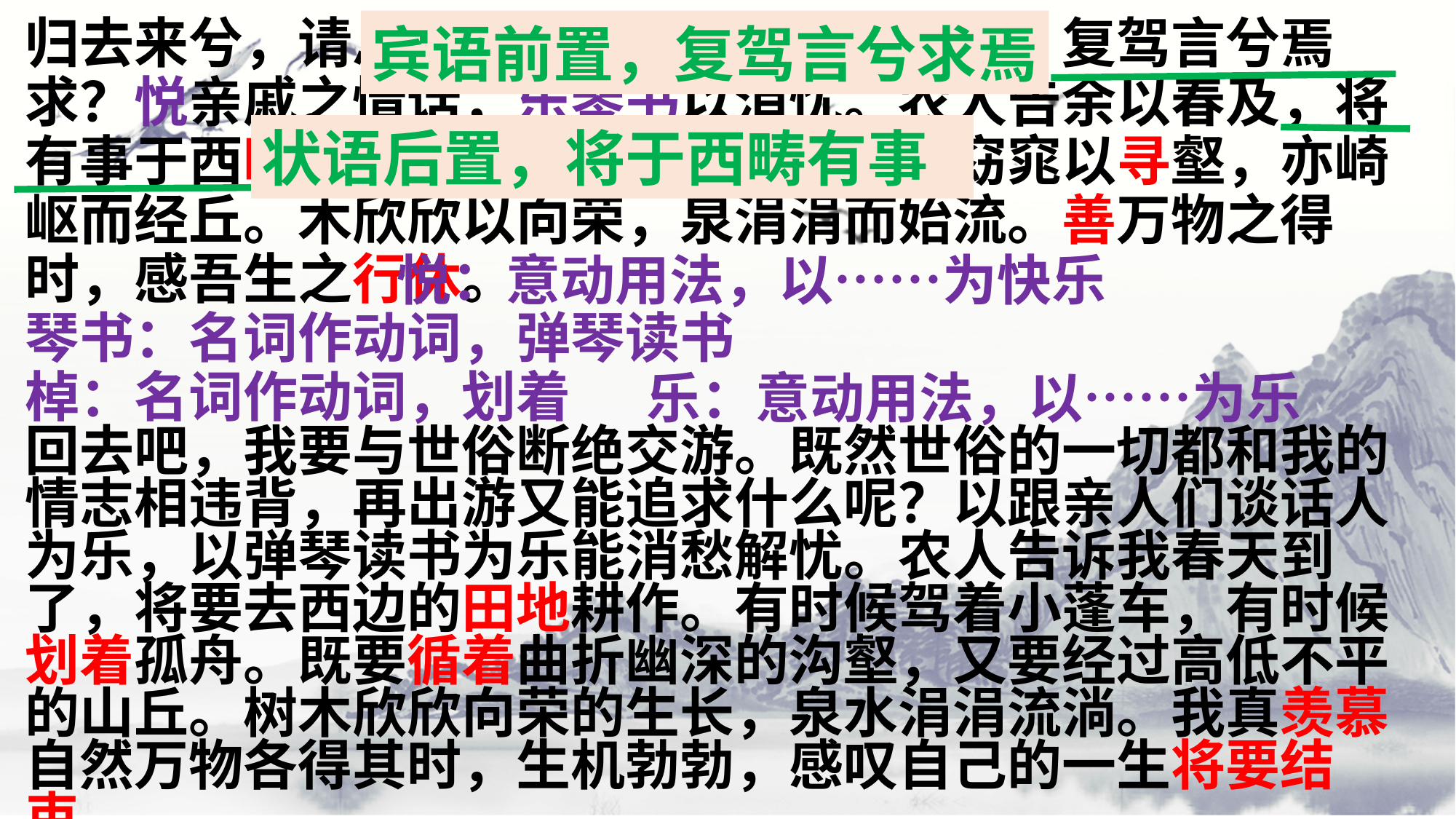

宾语前置，复驾言兮求焉
归去来兮，请息交以绝游。世与我而相违，复驾言兮焉求？悦亲戚之情话，乐琴书以消忧。农人告余以春及，将有事于西畴。或命巾车，或棹孤舟。既窈窕以寻壑，亦崎岖而经丘。木欣欣以向荣，泉涓涓而始流。善万物之得时，感吾生之行休。
琴书：名词作动词，弹琴读书
棹：名词作动词，划着
回去吧，我要与世俗断绝交游。既然世俗的一切都和我的情志相违背，再出游又能追求什么呢？以跟亲人们谈话人为乐，以弹琴读书为乐能消愁解忧。农人告诉我春天到了，将要去西边的田地耕作。有时候驾着小蓬车，有时候划着孤舟。既要循着曲折幽深的沟壑，又要经过高低不平的山丘。树木欣欣向荣的生长，泉水涓涓流淌。我真羡慕自然万物各得其时，生机勃勃，感叹自己的一生将要结束。
状语后置，将于西畴有事
悦：意动用法，以……为快乐
乐：意动用法，以……为乐